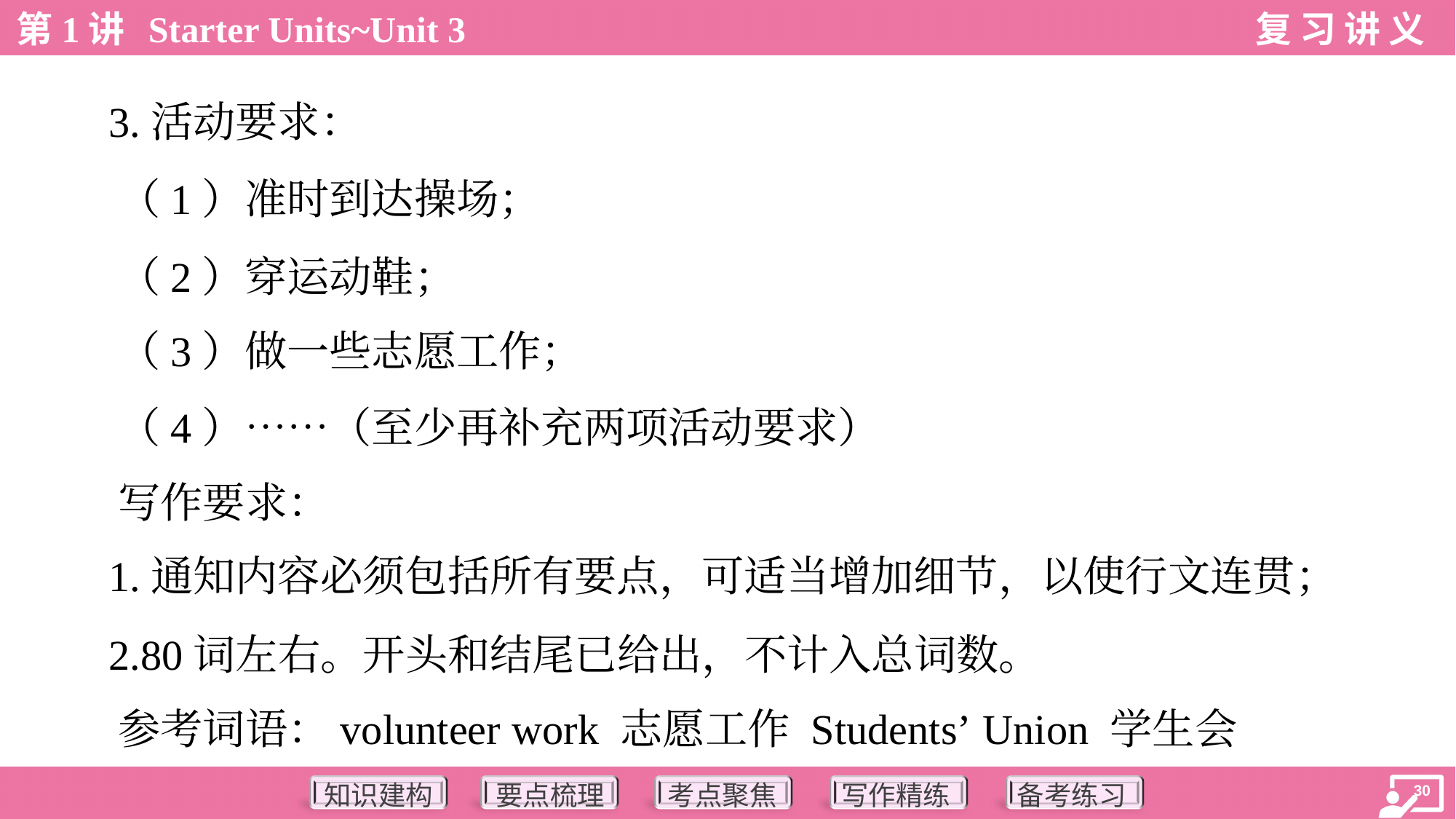

3.活动要求：
    （1）准时到达操场；
    （2）穿运动鞋；
    （3）做一些志愿工作；
    （4）……（至少再补充两项活动要求）
    写作要求：
    1.通知内容必须包括所有要点，可适当增加细节，以使行文连贯；
    2.80词左右。开头和结尾已给出，不计入总词数。
    参考词语：volunteer work 志愿工作 Students’ Union 学生会